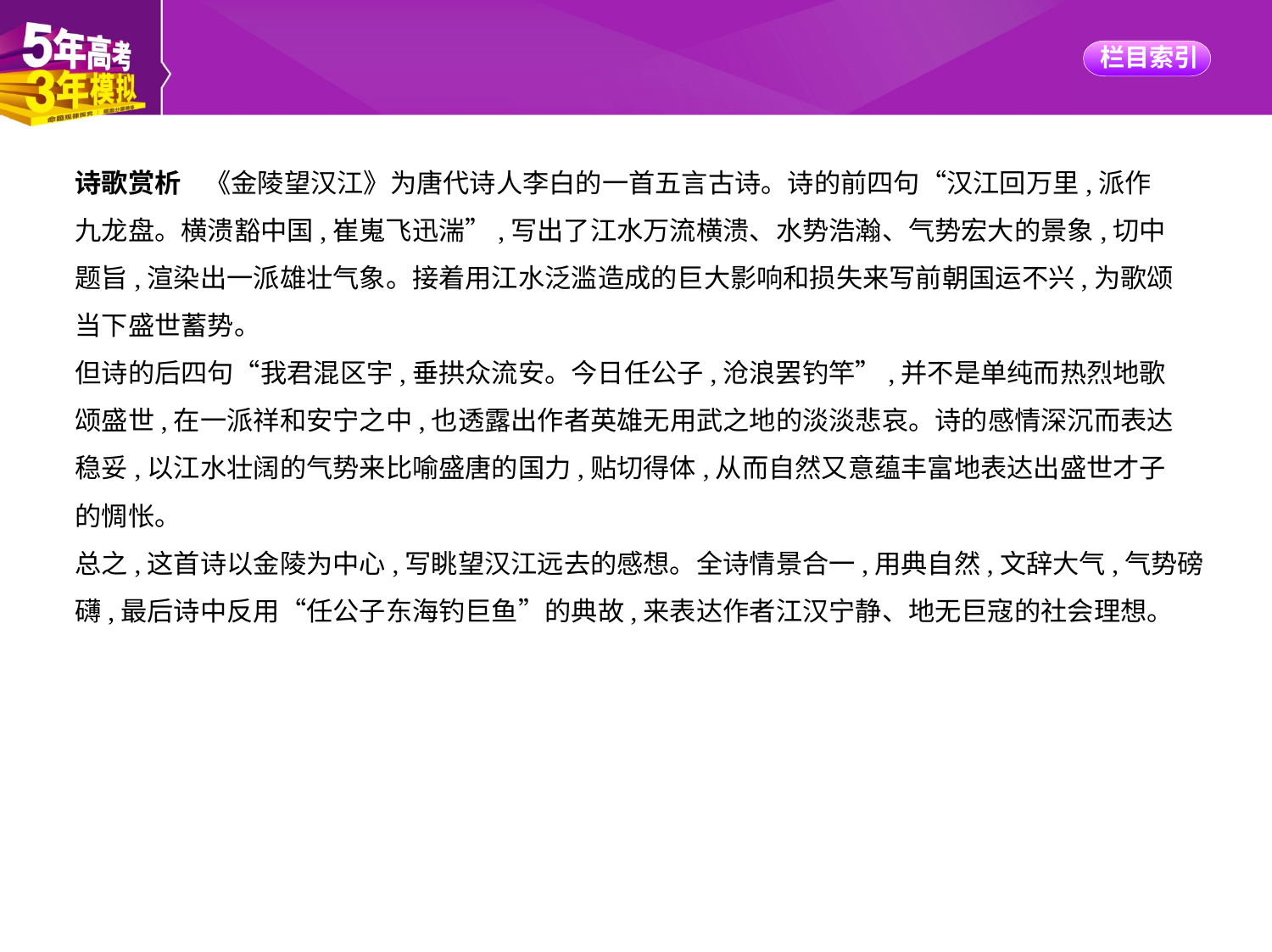

诗歌赏析    《金陵望汉江》为唐代诗人李白的一首五言古诗。诗的前四句“汉江回万里,派作
九龙盘。横溃豁中国,崔嵬飞迅湍”,写出了江水万流横溃、水势浩瀚、气势宏大的景象,切中
题旨,渲染出一派雄壮气象。接着用江水泛滥造成的巨大影响和损失来写前朝国运不兴,为歌颂
当下盛世蓄势。
但诗的后四句“我君混区宇,垂拱众流安。今日任公子,沧浪罢钓竿”,并不是单纯而热烈地歌
颂盛世,在一派祥和安宁之中,也透露出作者英雄无用武之地的淡淡悲哀。诗的感情深沉而表达
稳妥,以江水壮阔的气势来比喻盛唐的国力,贴切得体,从而自然又意蕴丰富地表达出盛世才子
的惆怅。
总之,这首诗以金陵为中心,写眺望汉江远去的感想。全诗情景合一,用典自然,文辞大气,气势磅
礴,最后诗中反用“任公子东海钓巨鱼”的典故,来表达作者江汉宁静、地无巨寇的社会理想。